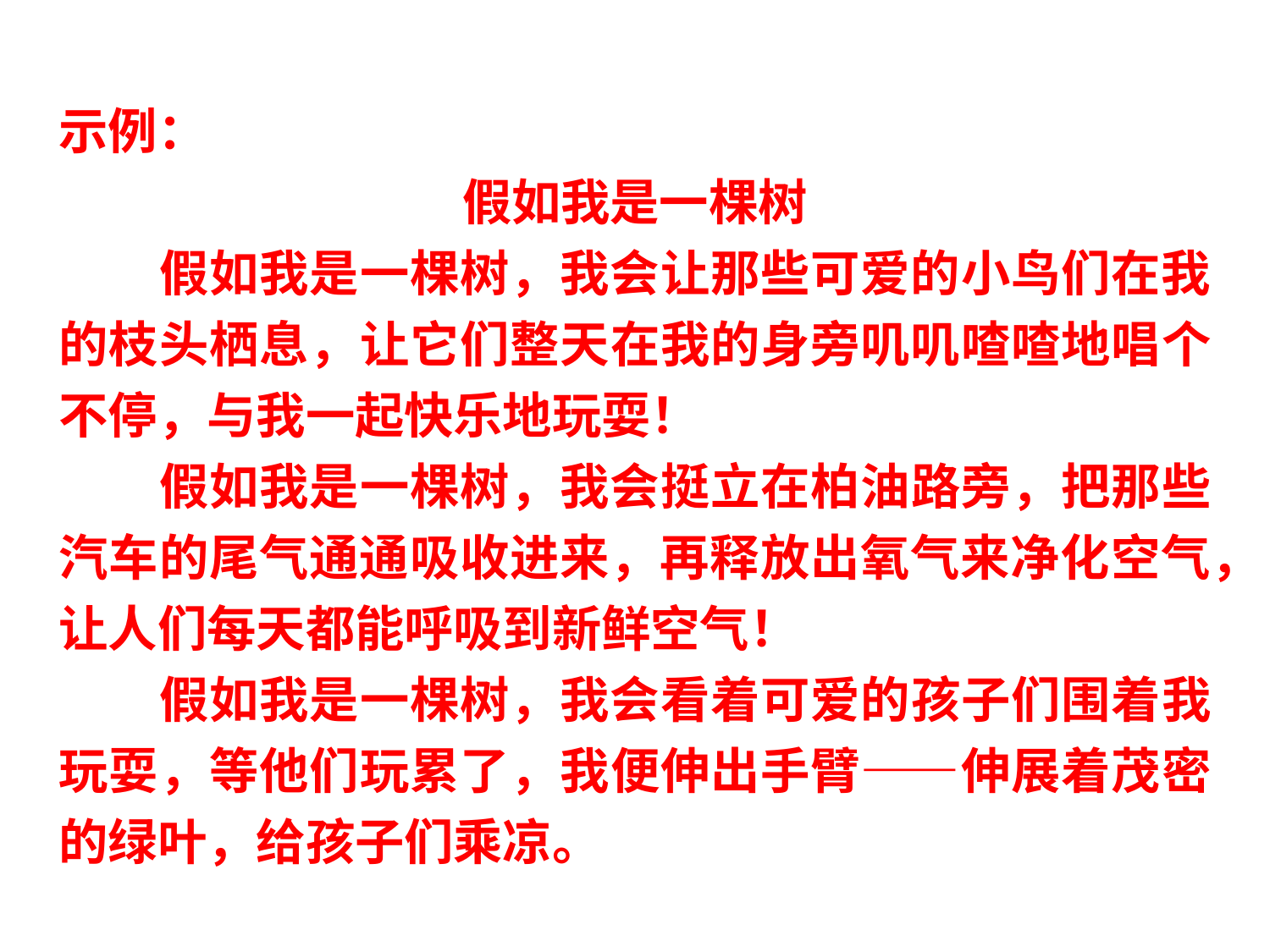

示例：
假如我是一棵树
　　假如我是一棵树，我会让那些可爱的小鸟们在我的枝头栖息，让它们整天在我的身旁叽叽喳喳地唱个不停，与我一起快乐地玩耍！
　　假如我是一棵树，我会挺立在柏油路旁，把那些汽车的尾气通通吸收进来，再释放出氧气来净化空气，让人们每天都能呼吸到新鲜空气！
　　假如我是一棵树，我会看着可爱的孩子们围着我玩耍，等他们玩累了，我便伸出手臂——伸展着茂密的绿叶，给孩子们乘凉。